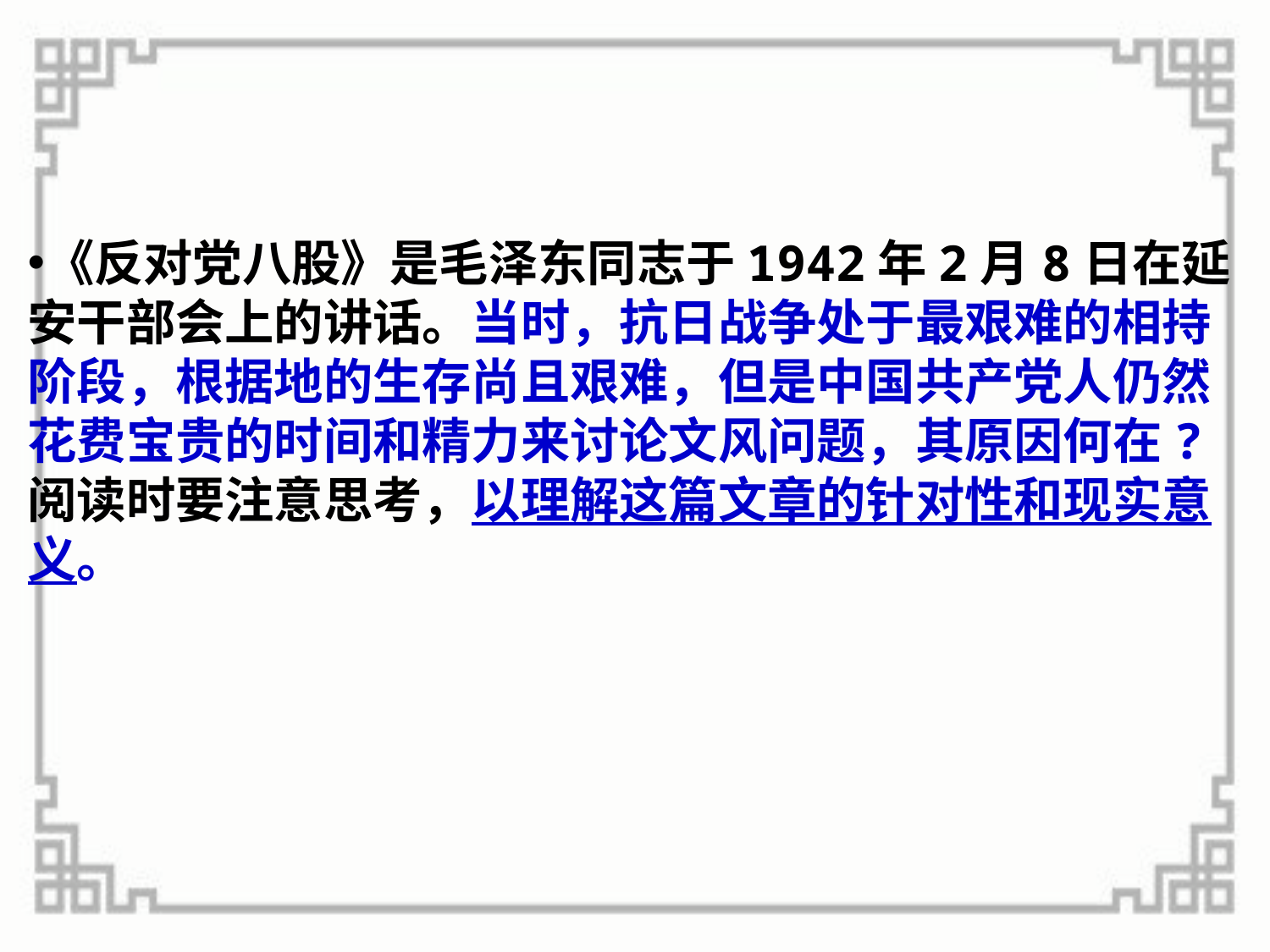

#
《反对党八股》是毛泽东同志于1942年2月8日在延安干部会上的讲话。当时，抗日战争处于最艰难的相持阶段，根据地的生存尚且艰难，但是中国共产党人仍然花费宝贵的时间和精力来讨论文风问题，其原因何在?阅读时要注意思考，以理解这篇文章的针对性和现实意义。